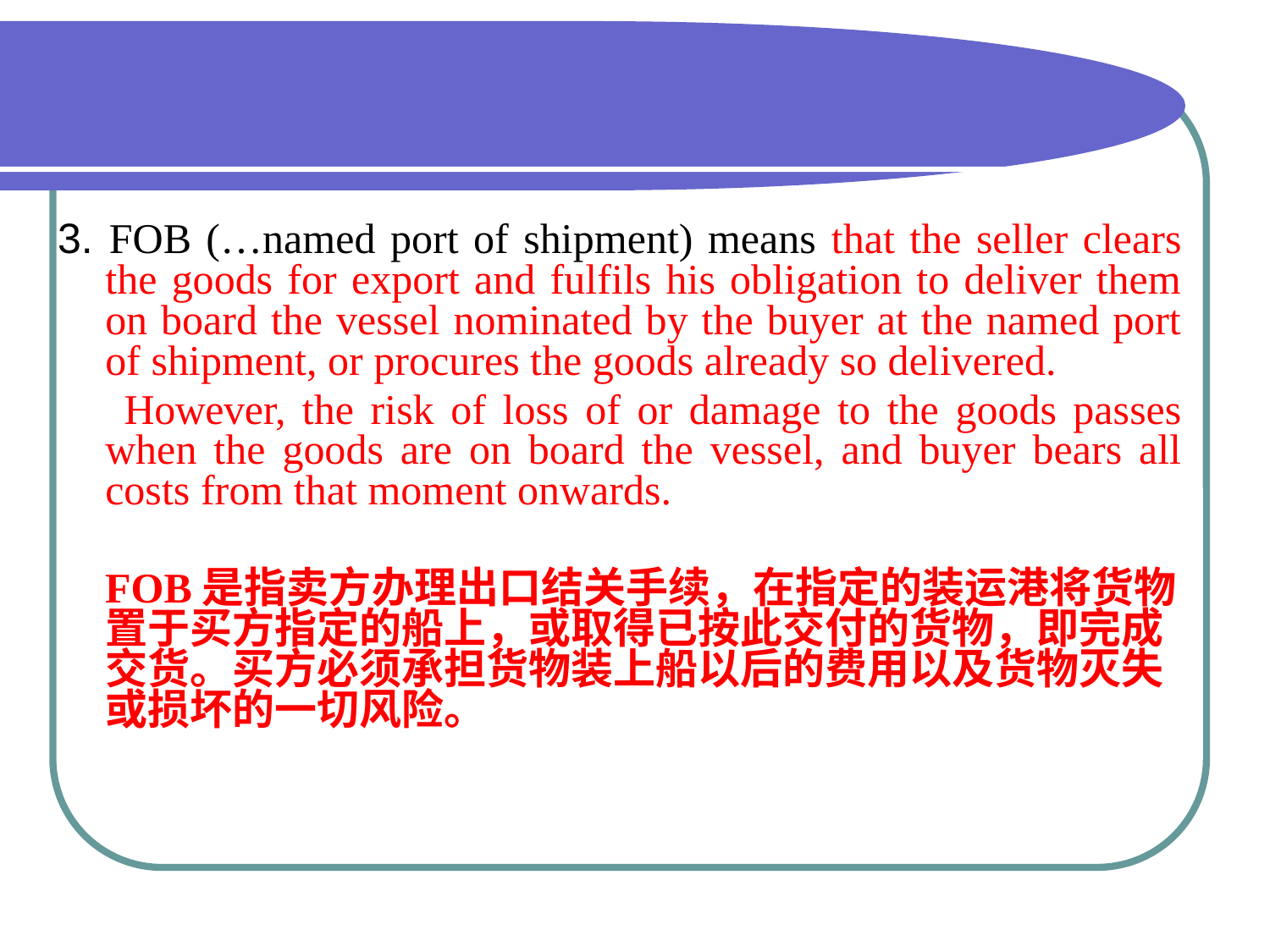

3. FOB (…named port of shipment) means that the seller clears the goods for export and fulfils his obligation to deliver them on board the vessel nominated by the buyer at the named port of shipment, or procures the goods already so delivered.
    However, the risk of loss of or damage to the goods passes when the goods are on board the vessel, and buyer bears all costs from that moment onwards.

    FOB是指卖方办理出口结关手续，在指定的装运港将货物置于买方指定的船上，或取得已按此交付的货物，即完成交货。买方必须承担货物装上船以后的费用以及货物灭失或损坏的一切风险。